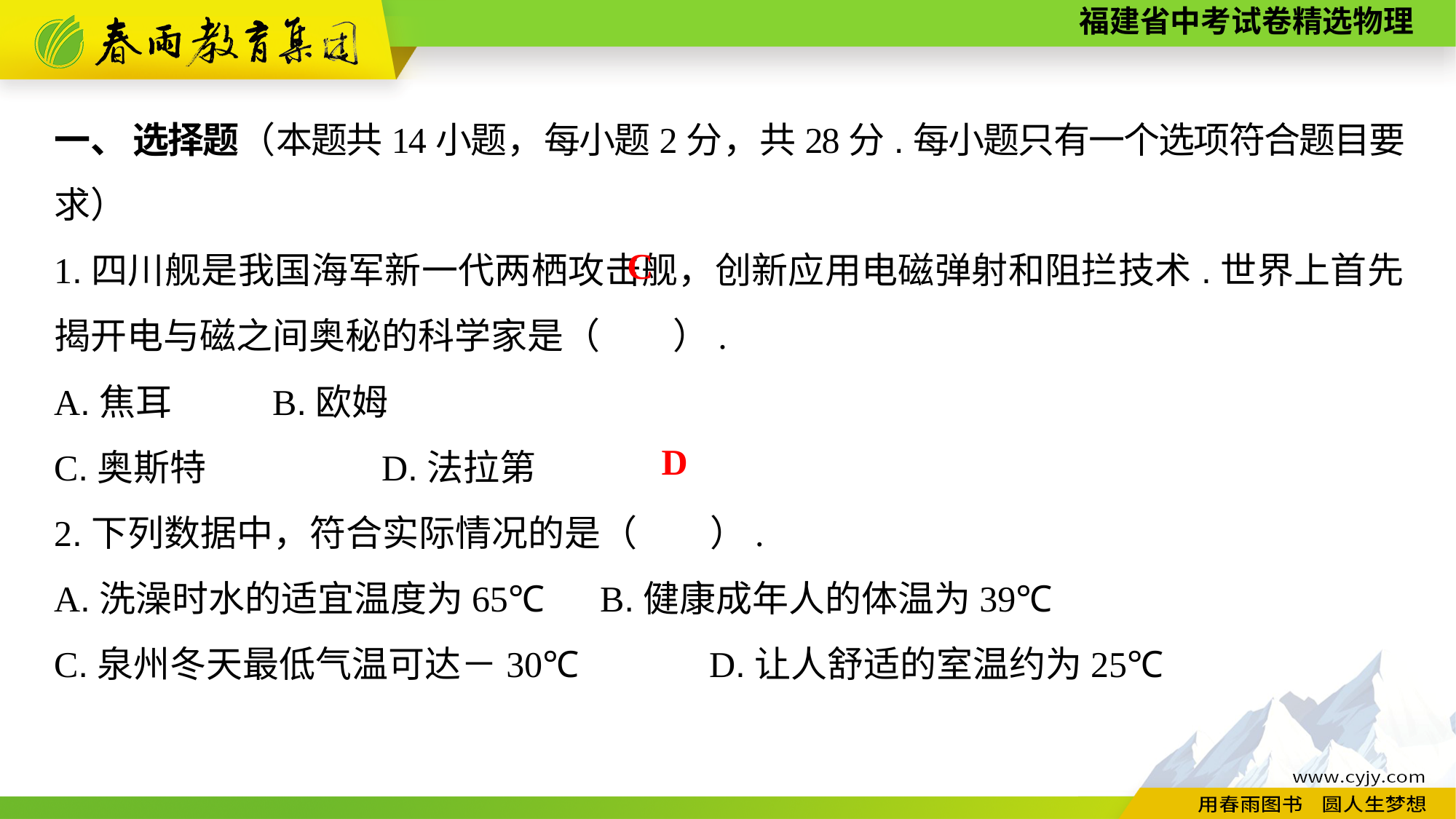

一、 选择题（本题共14小题，每小题2分，共28分.每小题只有一个选项符合题目要求）
1.四川舰是我国海军新一代两栖攻击舰，创新应用电磁弹射和阻拦技术.世界上首先揭开电与磁之间奥秘的科学家是（　　）.
A.焦耳	B.欧姆
C.奥斯特　　	D.法拉第
2.下列数据中，符合实际情况的是（　　）.
A.洗澡时水的适宜温度为65℃	B.健康成年人的体温为39℃
C.泉州冬天最低气温可达－30℃　　	D.让人舒适的室温约为25℃
C
D